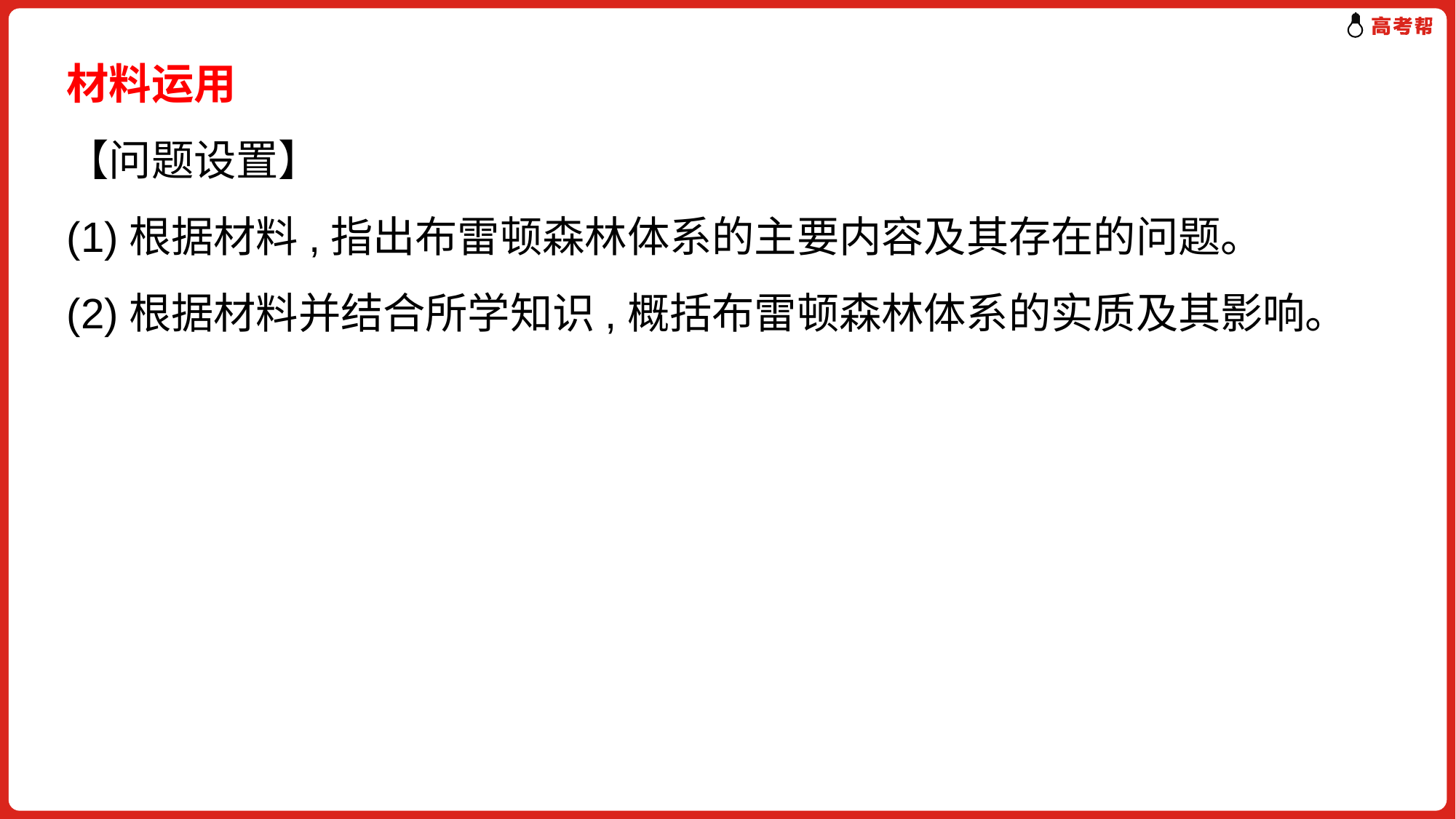

材料运用
【问题设置】
(1)根据材料,指出布雷顿森林体系的主要内容及其存在的问题。
(2)根据材料并结合所学知识,概括布雷顿森林体系的实质及其影响。